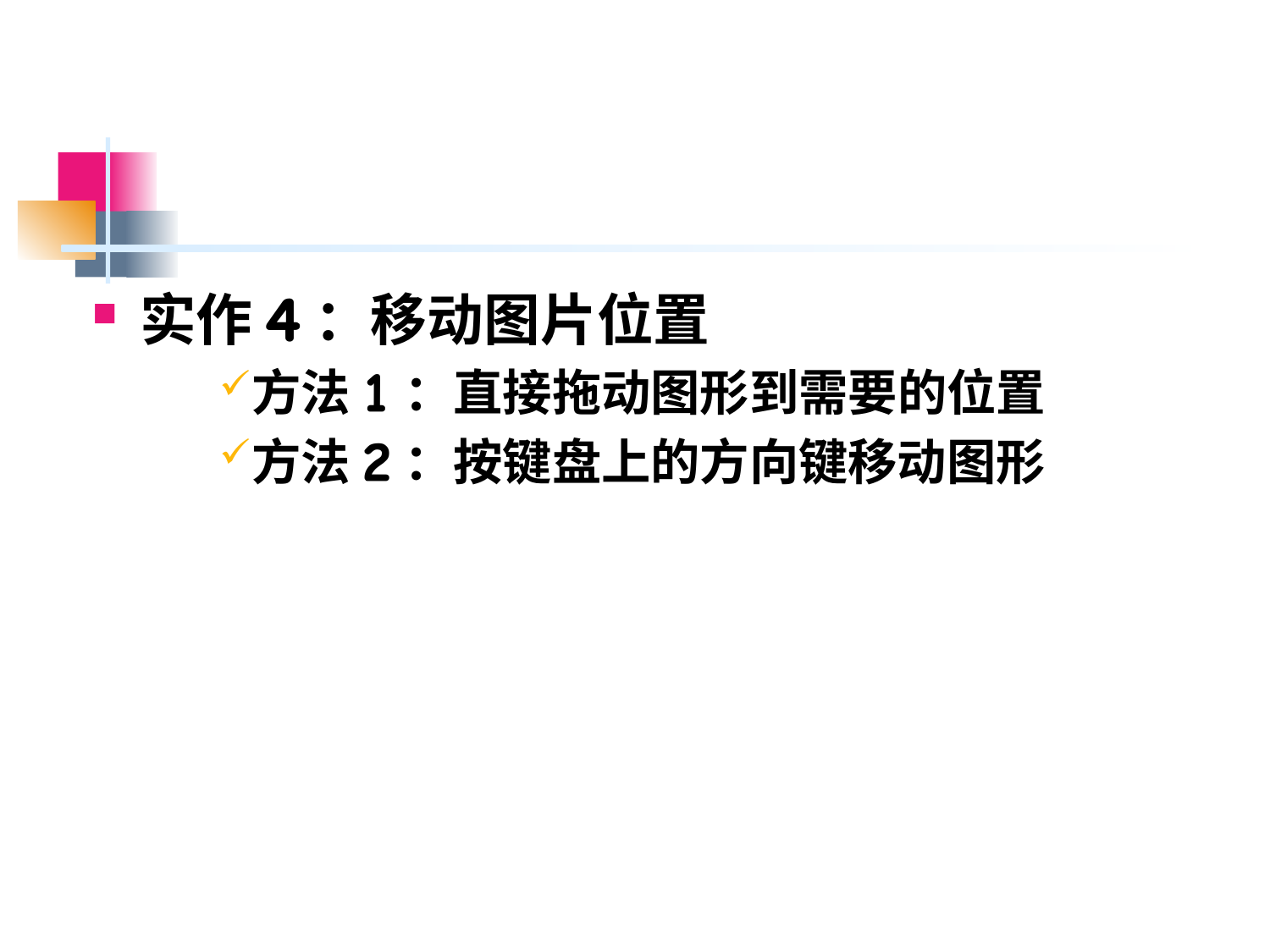

#
实作4：移动图片位置
方法1：直接拖动图形到需要的位置
方法2：按键盘上的方向键移动图形